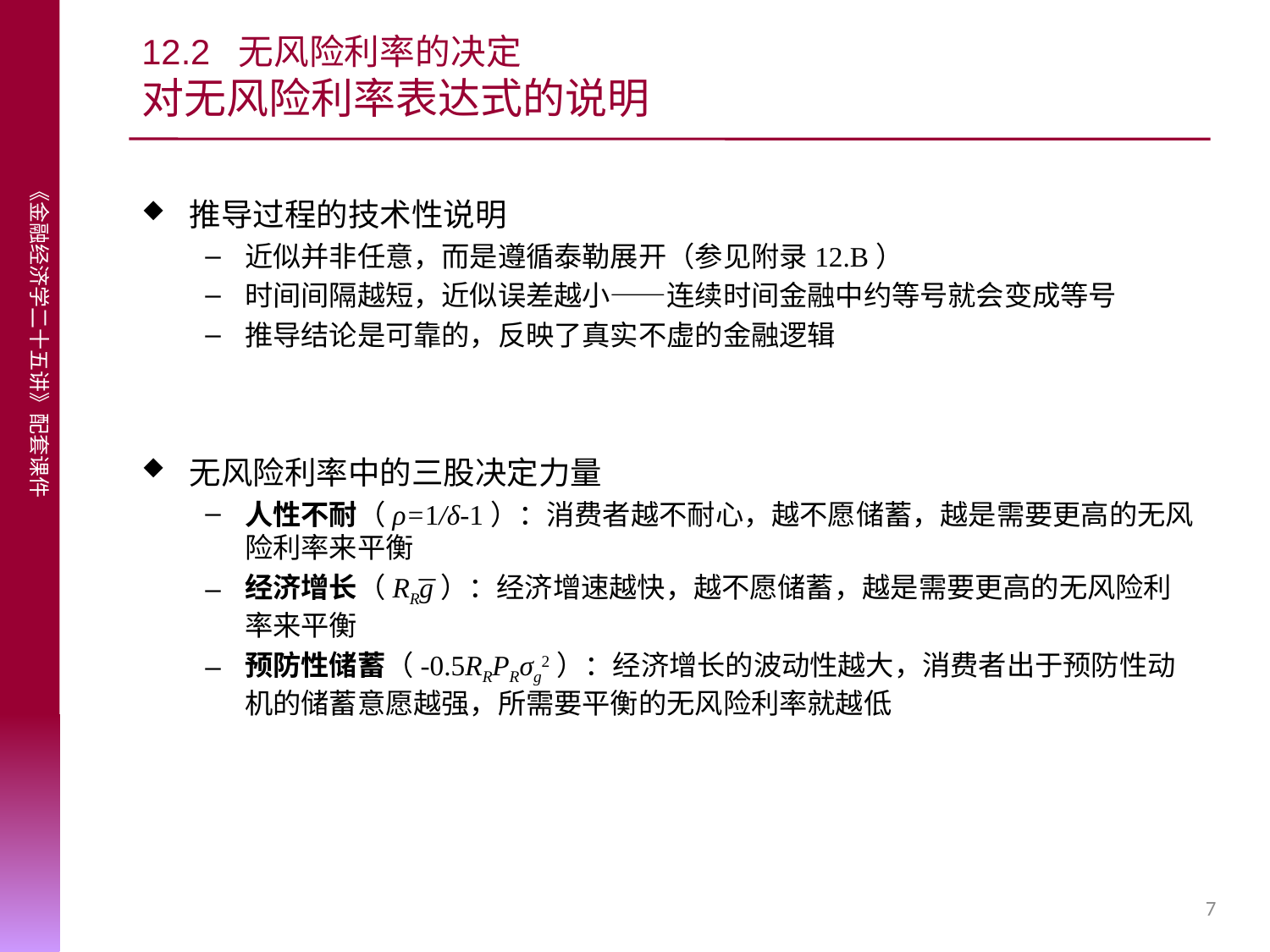

# 12.2  无风险利率的决定 对无风险利率表达式的说明
推导过程的技术性说明
近似并非任意，而是遵循泰勒展开（参见附录12.B）
时间间隔越短，近似误差越小——连续时间金融中约等号就会变成等号
推导结论是可靠的，反映了真实不虚的金融逻辑

无风险利率中的三股决定力量
人性不耐（ρ=1/δ-1）：消费者越不耐心，越不愿储蓄，越是需要更高的无风险利率来平衡
经济增长（RR͞g）：经济增速越快，越不愿储蓄，越是需要更高的无风险利率来平衡
预防性储蓄（-0.5RRPRσg2）：经济增长的波动性越大，消费者出于预防性动机的储蓄意愿越强，所需要平衡的无风险利率就越低
7